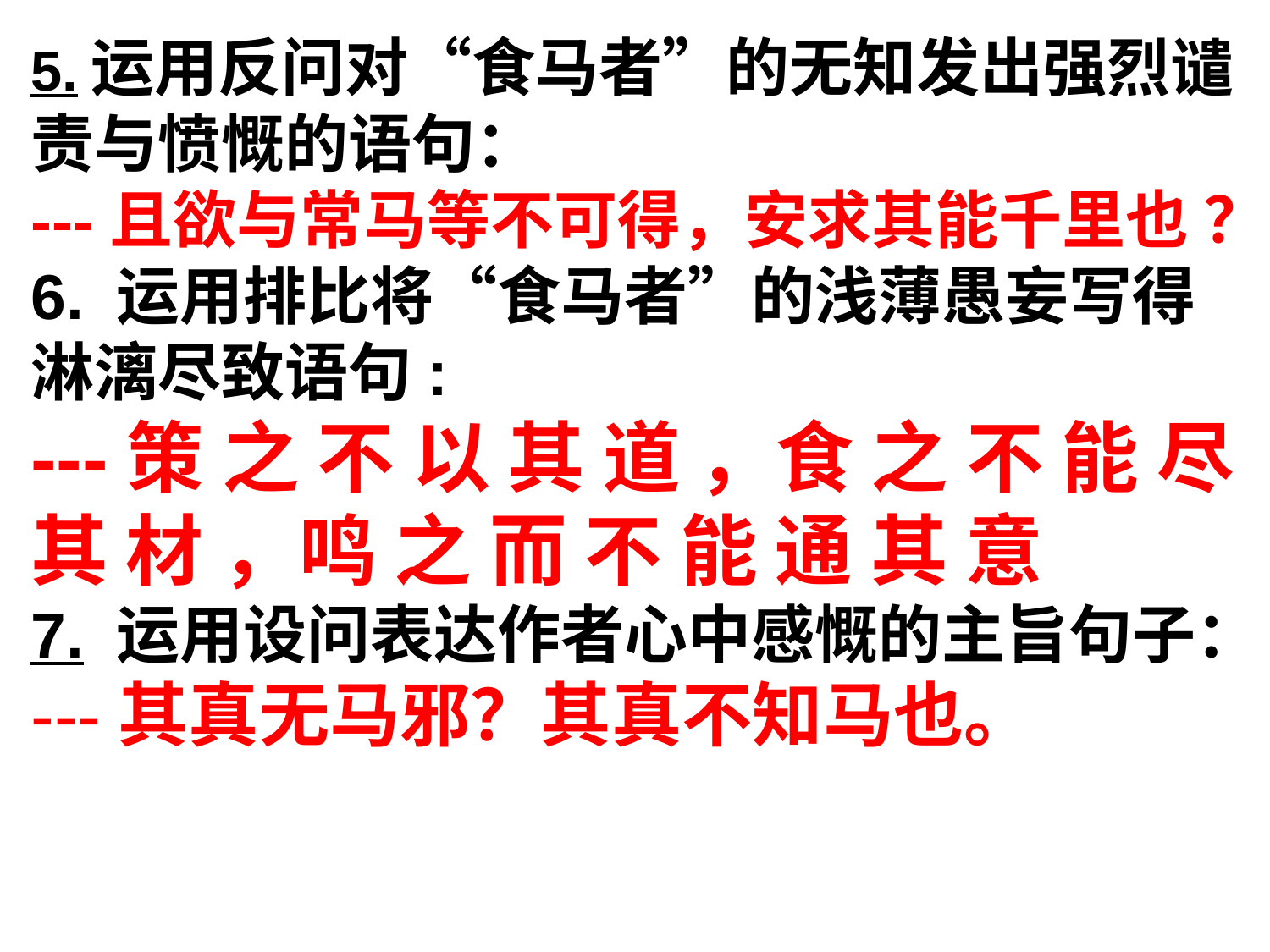

5.运用反问对“食马者”的无知发出强烈谴责与愤慨的语句：
---且欲与常马等不可得，安求其能千里也 ？
6. 运用排比将“食马者”的浅薄愚妄写得淋漓尽致语句:
---策 之 不 以 其 道 ，食 之 不 能 尽 其 材 ，鸣 之 而 不 能 通 其 意
7. 运用设问表达作者心中感慨的主旨句子：
---其真无马邪？其真不知马也。